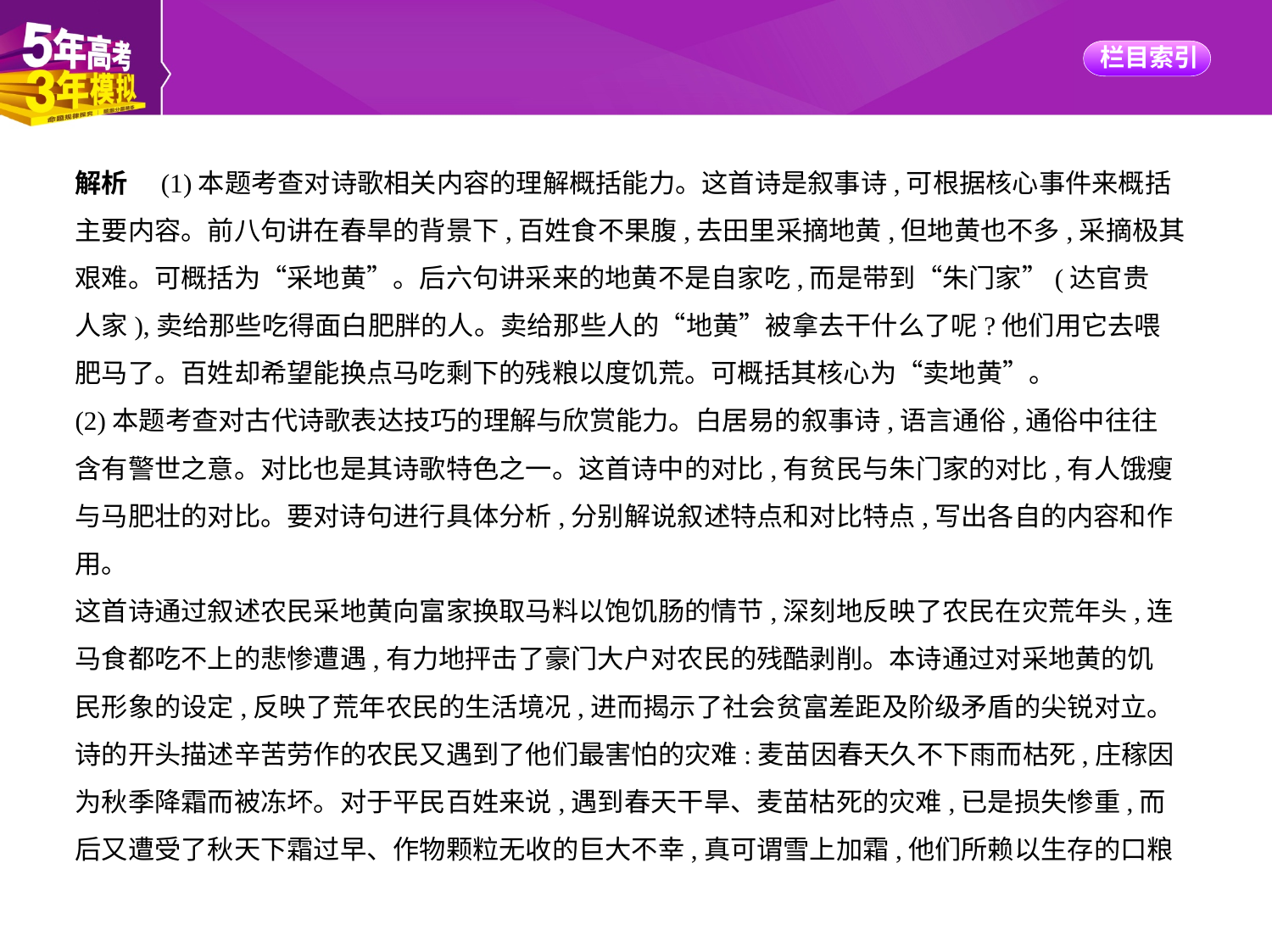

解析　(1)本题考查对诗歌相关内容的理解概括能力。这首诗是叙事诗,可根据核心事件来概括
主要内容。前八句讲在春旱的背景下,百姓食不果腹,去田里采摘地黄,但地黄也不多,采摘极其
艰难。可概括为“采地黄”。后六句讲采来的地黄不是自家吃,而是带到“朱门家”(达官贵
人家),卖给那些吃得面白肥胖的人。卖给那些人的“地黄”被拿去干什么了呢?他们用它去喂
肥马了。百姓却希望能换点马吃剩下的残粮以度饥荒。可概括其核心为“卖地黄”。
(2)本题考查对古代诗歌表达技巧的理解与欣赏能力。白居易的叙事诗,语言通俗,通俗中往往
含有警世之意。对比也是其诗歌特色之一。这首诗中的对比,有贫民与朱门家的对比,有人饿瘦
与马肥壮的对比。要对诗句进行具体分析,分别解说叙述特点和对比特点,写出各自的内容和作用。
这首诗通过叙述农民采地黄向富家换取马料以饱饥肠的情节,深刻地反映了农民在灾荒年头,连
马食都吃不上的悲惨遭遇,有力地抨击了豪门大户对农民的残酷剥削。本诗通过对采地黄的饥
民形象的设定,反映了荒年农民的生活境况,进而揭示了社会贫富差距及阶级矛盾的尖锐对立。
诗的开头描述辛苦劳作的农民又遇到了他们最害怕的灾难:麦苗因春天久不下雨而枯死,庄稼因
为秋季降霜而被冻坏。对于平民百姓来说,遇到春天干旱、麦苗枯死的灾难,已是损失惨重,而
后又遭受了秋天下霜过早、作物颗粒无收的巨大不幸,真可谓雪上加霜,他们所赖以生存的口粮